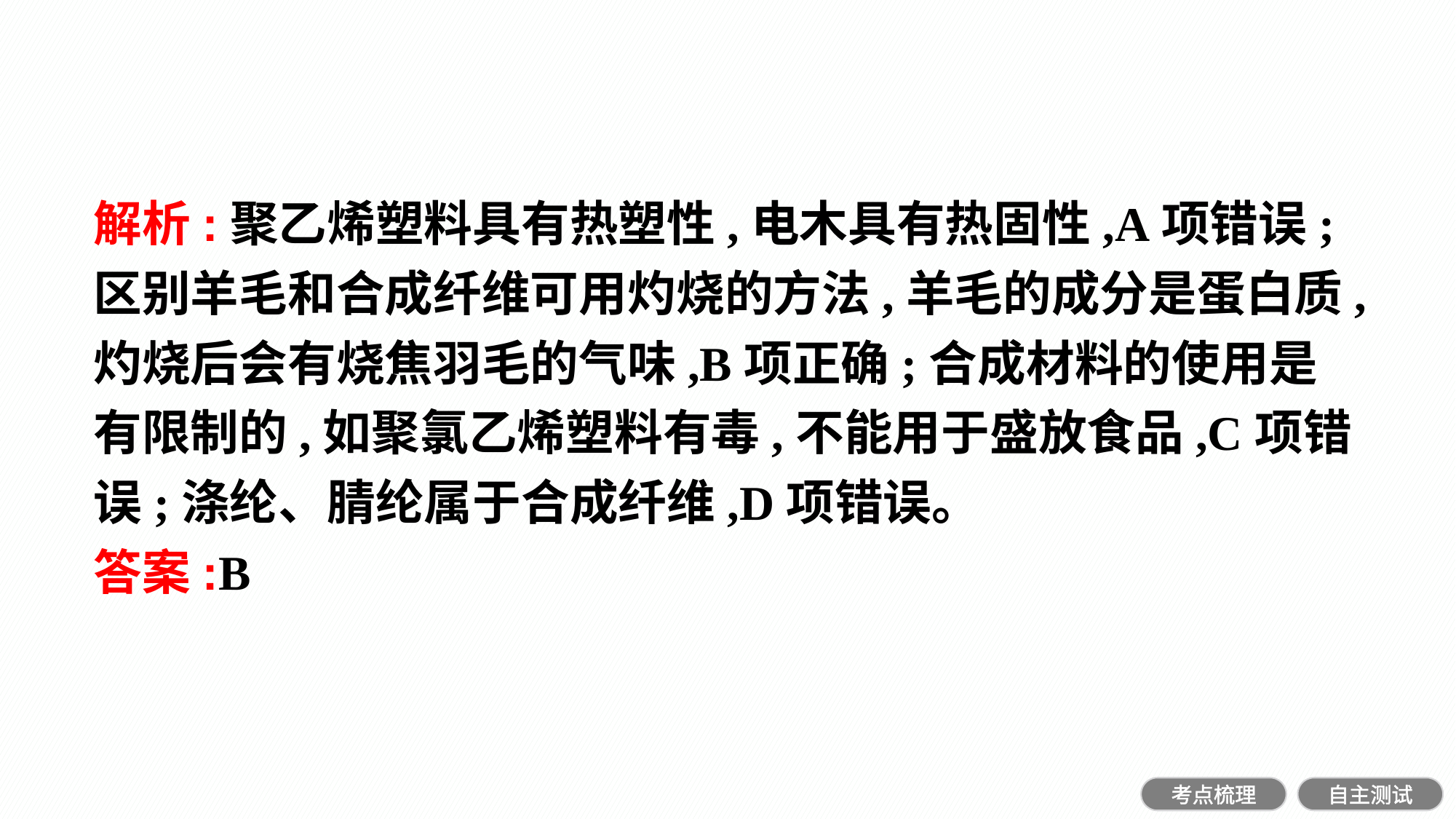

解析:聚乙烯塑料具有热塑性,电木具有热固性,A项错误;区别羊毛和合成纤维可用灼烧的方法,羊毛的成分是蛋白质,灼烧后会有烧焦羽毛的气味,B项正确;合成材料的使用是有限制的,如聚氯乙烯塑料有毒,不能用于盛放食品,C项错误;涤纶、腈纶属于合成纤维,D项错误。
答案:B